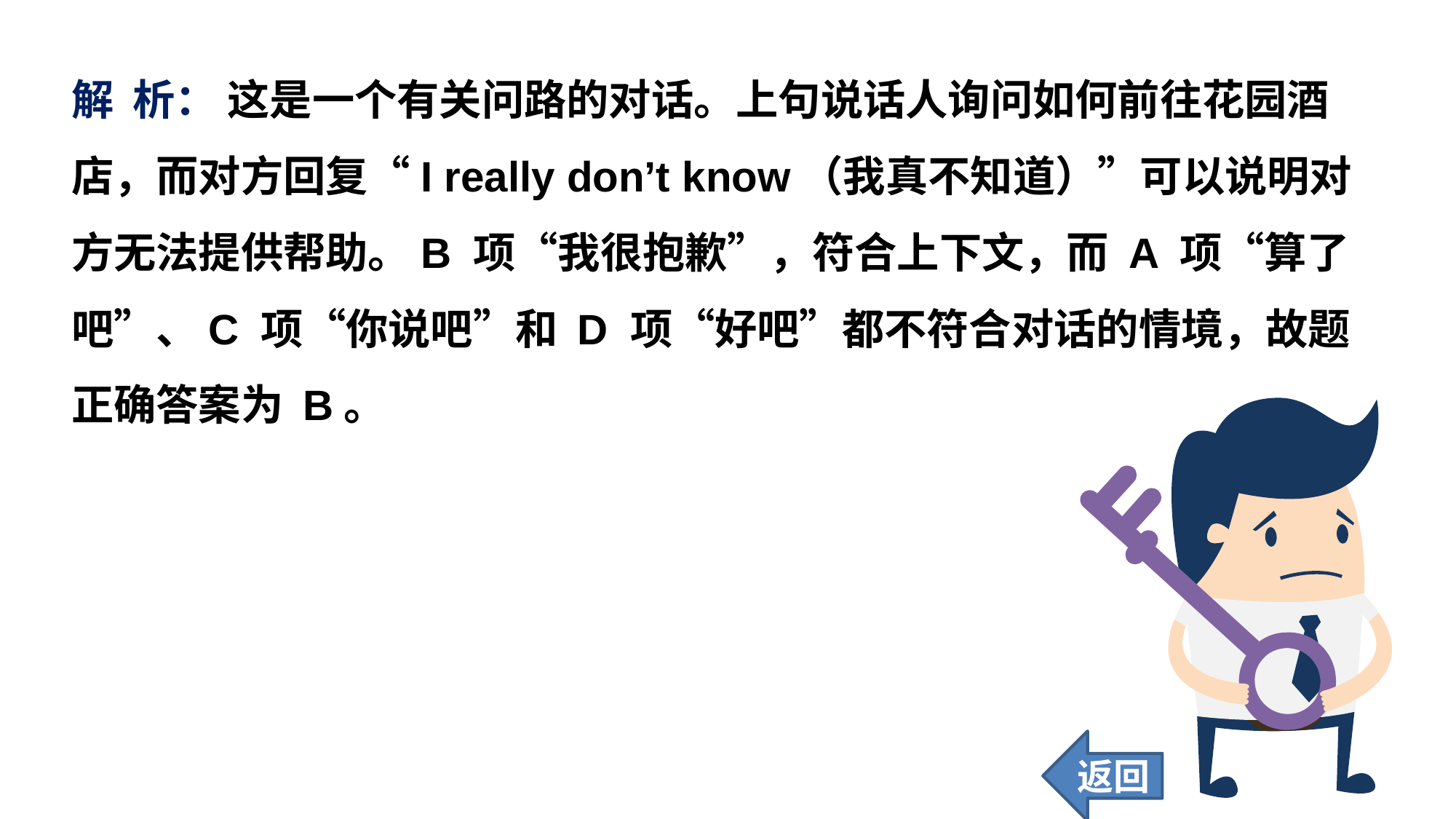

解  析： 这是一个有关问路的对话。上句说话人询问如何前往花园酒店，而对方回复“I really don’t know（我真不知道）”可以说明对方无法提供帮助。B 项“我很抱歉”，符合上下文，而 A 项“算了吧”、C 项“你说吧”和 D 项“好吧”都不符合对话的情境，故题正确答案为 B。

返回
106